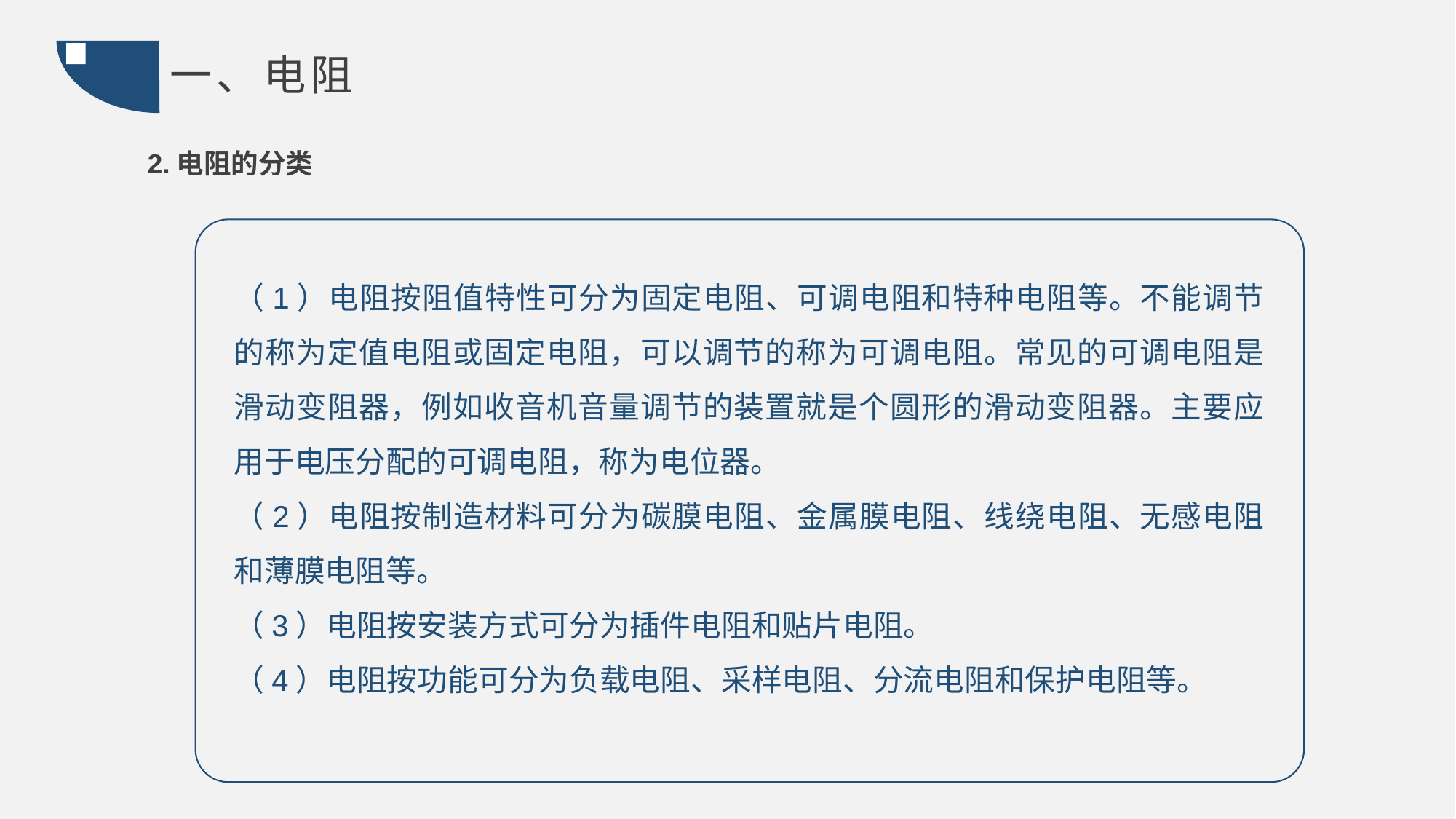

一、电阻
2.电阻的分类

（1）电阻按阻值特性可分为固定电阻、可调电阻和特种电阻等。不能调节的称为定值电阻或固定电阻，可以调节的称为可调电阻。常见的可调电阻是滑动变阻器，例如收音机音量调节的装置就是个圆形的滑动变阻器。主要应用于电压分配的可调电阻，称为电位器。
（2）电阻按制造材料可分为碳膜电阻、金属膜电阻、线绕电阻、无感电阻和薄膜电阻等。
（3）电阻按安装方式可分为插件电阻和贴片电阻。
（4）电阻按功能可分为负载电阻、采样电阻、分流电阻和保护电阻等。